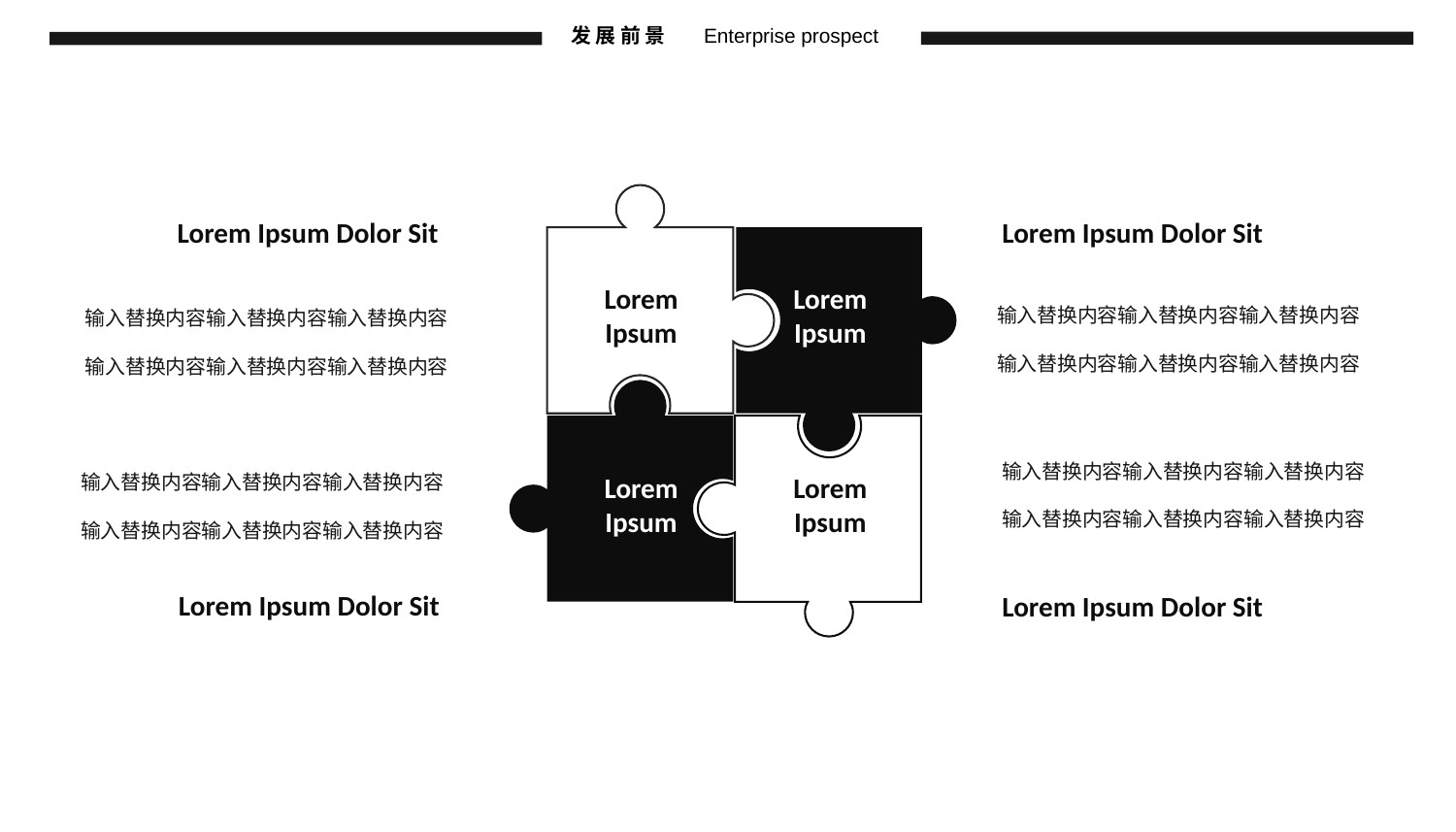

发 展 前 景
Enterprise prospect

Lorem Ipsum Dolor Sit
Lorem Ipsum Dolor Sit

Lorem
Ipsum
Lorem
Ipsum
输入替换内容输入替换内容输入替换内容
输入替换内容输入替换内容输入替换内容
输入替换内容输入替换内容输入替换内容
输入替换内容输入替换内容输入替换内容

输入替换内容输入替换内容输入替换内容
输入替换内容输入替换内容输入替换内容
输入替换内容输入替换内容输入替换内容
输入替换内容输入替换内容输入替换内容
Lorem
Ipsum
Lorem
Ipsum
Lorem Ipsum Dolor Sit
Lorem Ipsum Dolor Sit